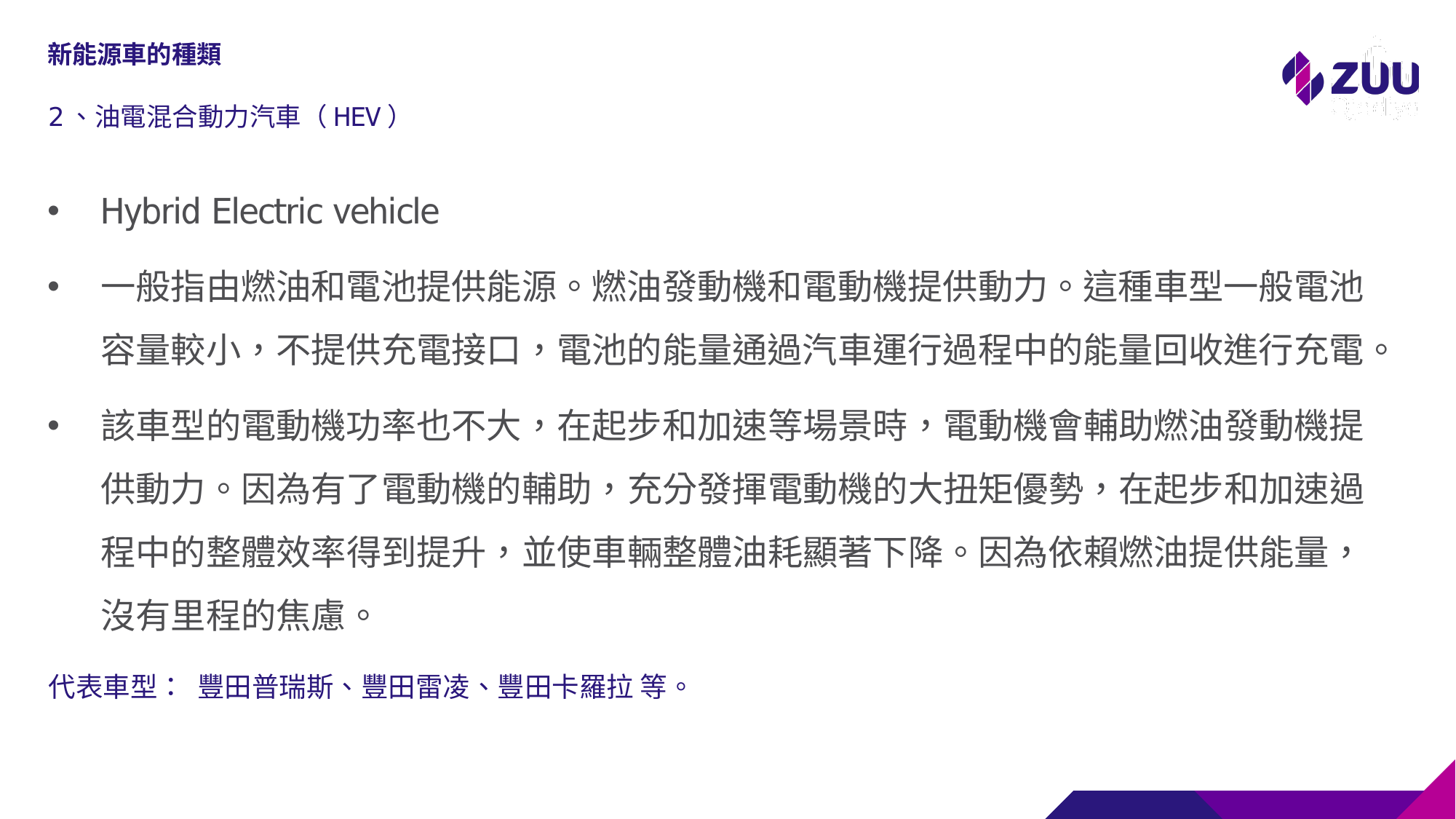

# 新能源車的種類
2、油電混合動力汽車（HEV）
Hybrid Electric vehicle
一般指由燃油和電池提供能源。燃油發動機和電動機提供動力。這種車型一般電池容量較小，不提供充電接口，電池的能量通過汽車運行過程中的能量回收進行充電。
該車型的電動機功率也不大，在起步和加速等場景時，電動機會輔助燃油發動機提供動力。因為有了電動機的輔助，充分發揮電動機的大扭矩優勢，在起步和加速過程中的整體效率得到提升，並使車輛整體油耗顯著下降。因為依賴燃油提供能量，沒有里程的焦慮。
代表車型：
豐田普瑞斯、豐田雷凌、豐田卡羅拉 等。
7